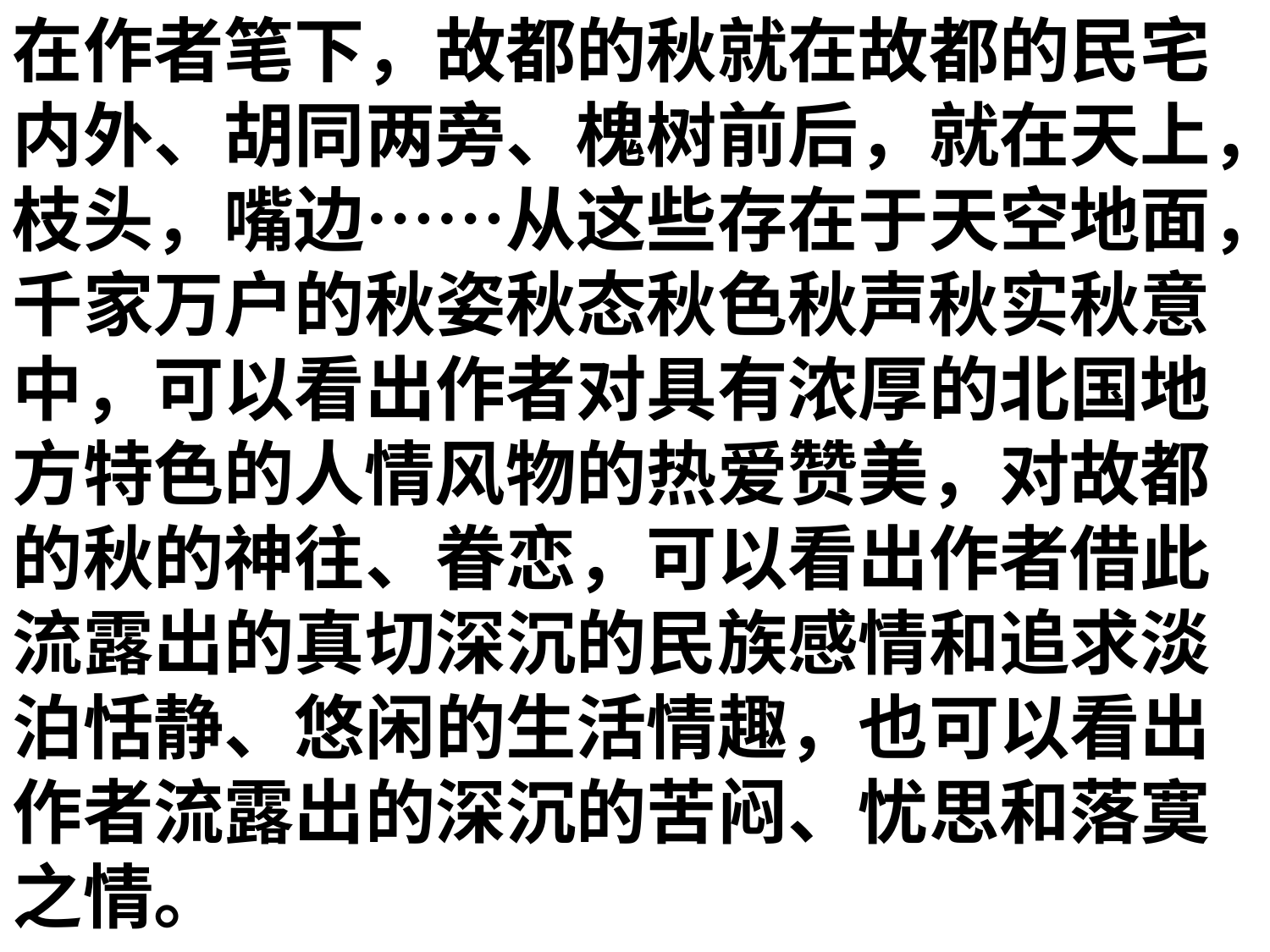

在作者笔下，故都的秋就在故都的民宅内外、胡同两旁、槐树前后，就在天上，枝头，嘴边……从这些存在于天空地面，千家万户的秋姿秋态秋色秋声秋实秋意中，可以看出作者对具有浓厚的北国地方特色的人情风物的热爱赞美，对故都的秋的神往、眷恋，可以看出作者借此流露出的真切深沉的民族感情和追求淡泊恬静、悠闲的生活情趣，也可以看出作者流露出的深沉的苦闷、忧思和落寞之情。